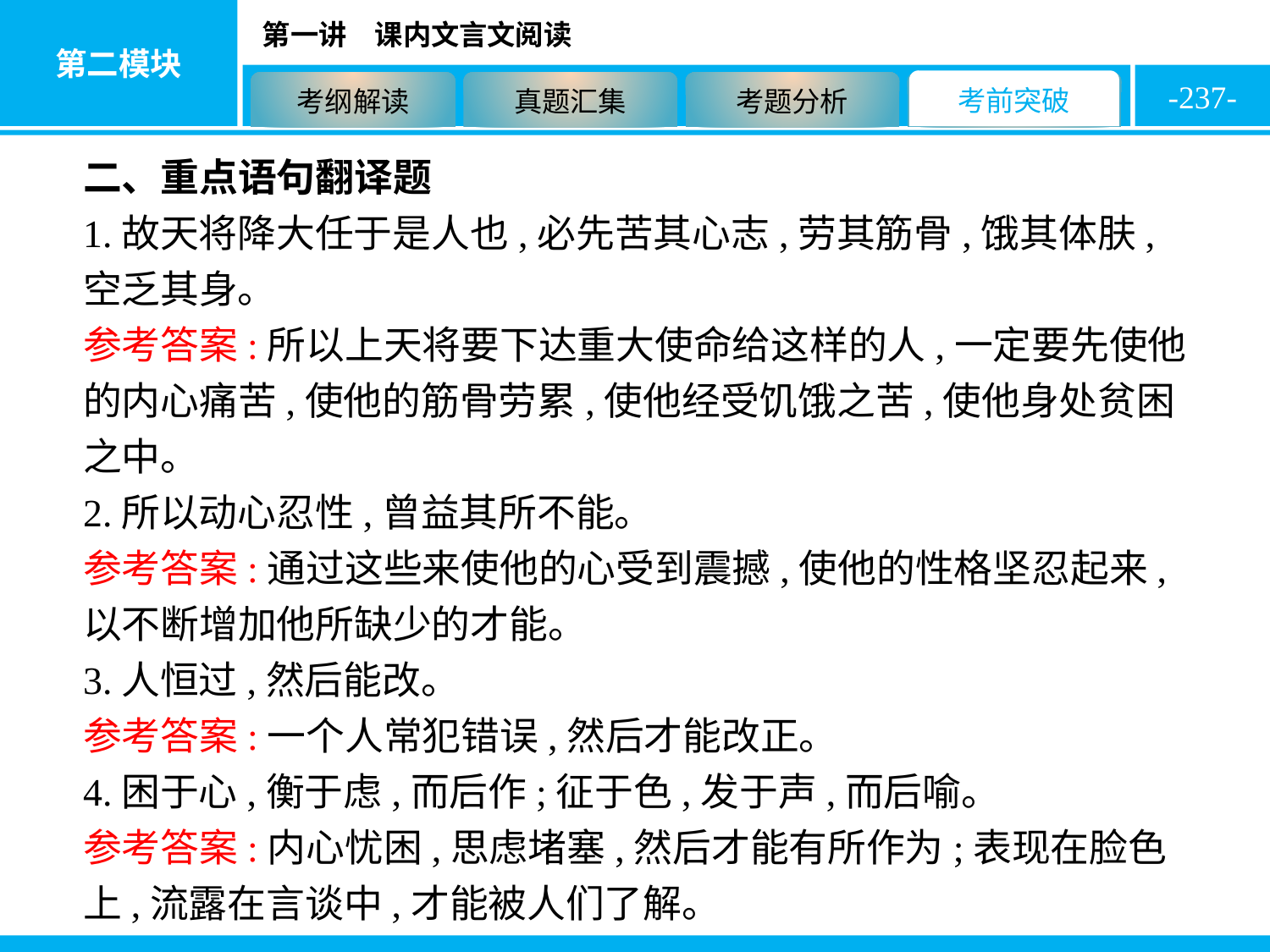

-237-
二、重点语句翻译题
1.故天将降大任于是人也,必先苦其心志,劳其筋骨,饿其体肤,空乏其身。
参考答案:所以上天将要下达重大使命给这样的人,一定要先使他的内心痛苦,使他的筋骨劳累,使他经受饥饿之苦,使他身处贫困之中。
2.所以动心忍性,曾益其所不能。
参考答案:通过这些来使他的心受到震撼,使他的性格坚忍起来,以不断增加他所缺少的才能。
3.人恒过,然后能改。
参考答案:一个人常犯错误,然后才能改正。
4.困于心,衡于虑,而后作;征于色,发于声,而后喻。
参考答案:内心忧困,思虑堵塞,然后才能有所作为;表现在脸色上,流露在言谈中,才能被人们了解。